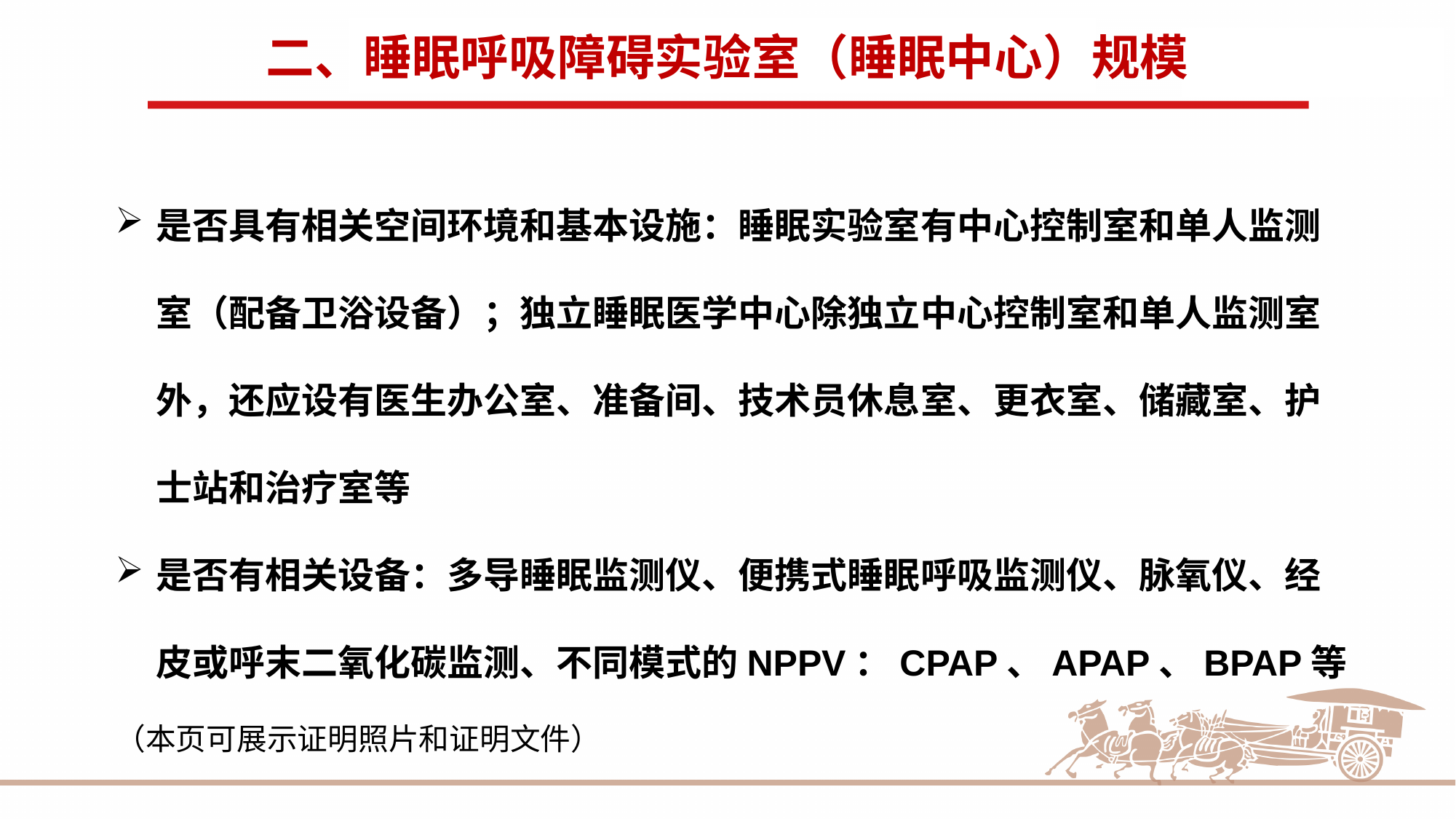

二、睡眠呼吸障碍实验室（睡眠中心）规模
是否具有相关空间环境和基本设施：睡眠实验室有中心控制室和单人监测室（配备卫浴设备）；独立睡眠医学中心除独立中心控制室和单人监测室外，还应设有医生办公室、准备间、技术员休息室、更衣室、储藏室、护士站和治疗室等
是否有相关设备：多导睡眠监测仪、便携式睡眠呼吸监测仪、脉氧仪、经皮或呼末二氧化碳监测、不同模式的NPPV：CPAP、APAP、BPAP等
（本页可展示证明照片和证明文件）